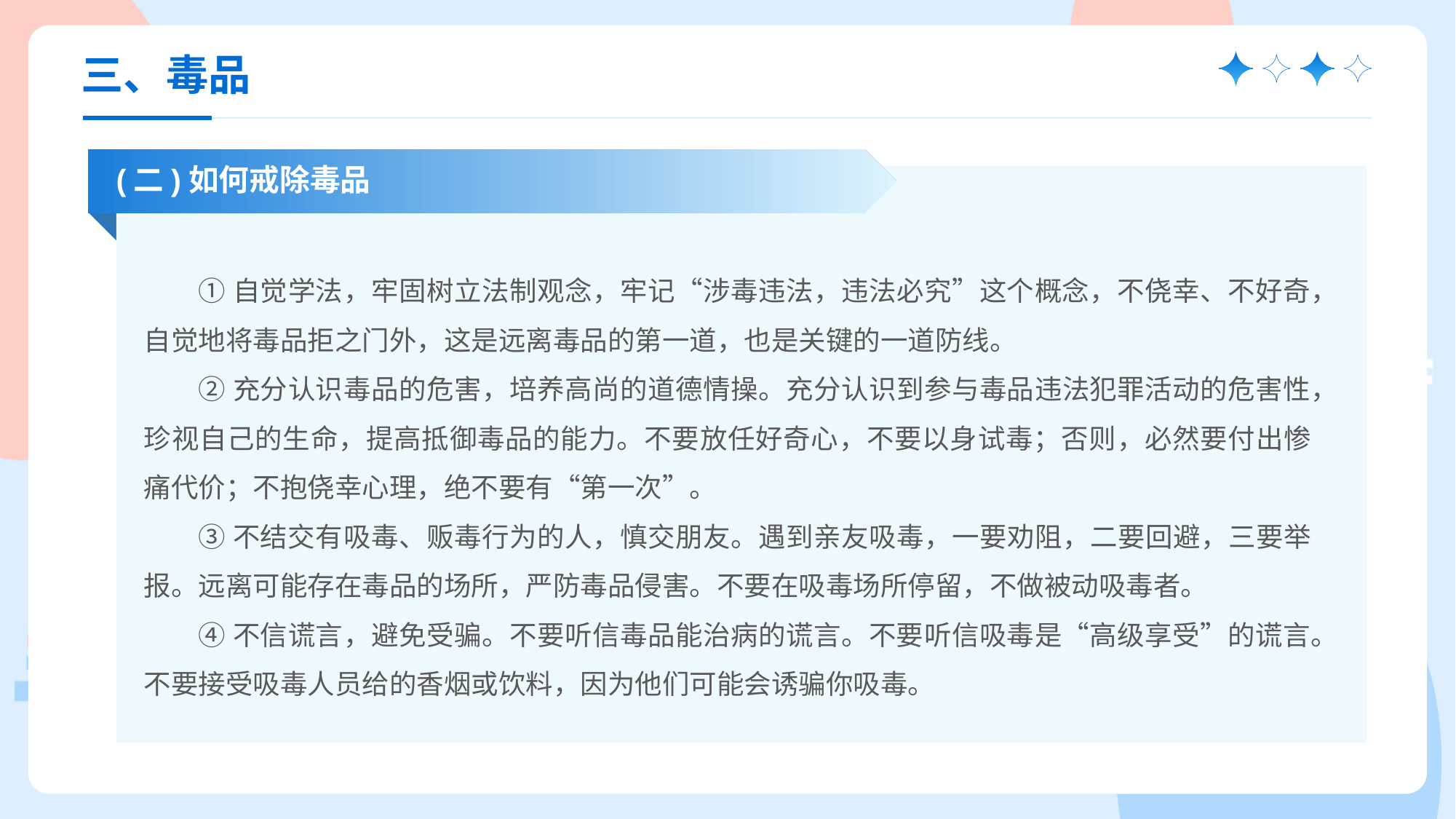

三、毒品
(二)如何戒除毒品

①自觉学法，牢固树立法制观念，牢记“涉毒违法，违法必究”这个概念，不侥幸、不好奇，自觉地将毒品拒之门外，这是远离毒品的第一道，也是关键的一道防线。
②充分认识毒品的危害，培养高尚的道德情操。充分认识到参与毒品违法犯罪活动的危害性，珍视自己的生命，提高抵御毒品的能力。不要放任好奇心，不要以身试毒；否则，必然要付出惨痛代价；不抱侥幸心理，绝不要有“第一次”。
③不结交有吸毒、贩毒行为的人，慎交朋友。遇到亲友吸毒，一要劝阻，二要回避，三要举报。远离可能存在毒品的场所，严防毒品侵害。不要在吸毒场所停留，不做被动吸毒者。
④不信谎言，避免受骗。不要听信毒品能治病的谎言。不要听信吸毒是“高级享受”的谎言。不要接受吸毒人员给的香烟或饮料，因为他们可能会诱骗你吸毒。